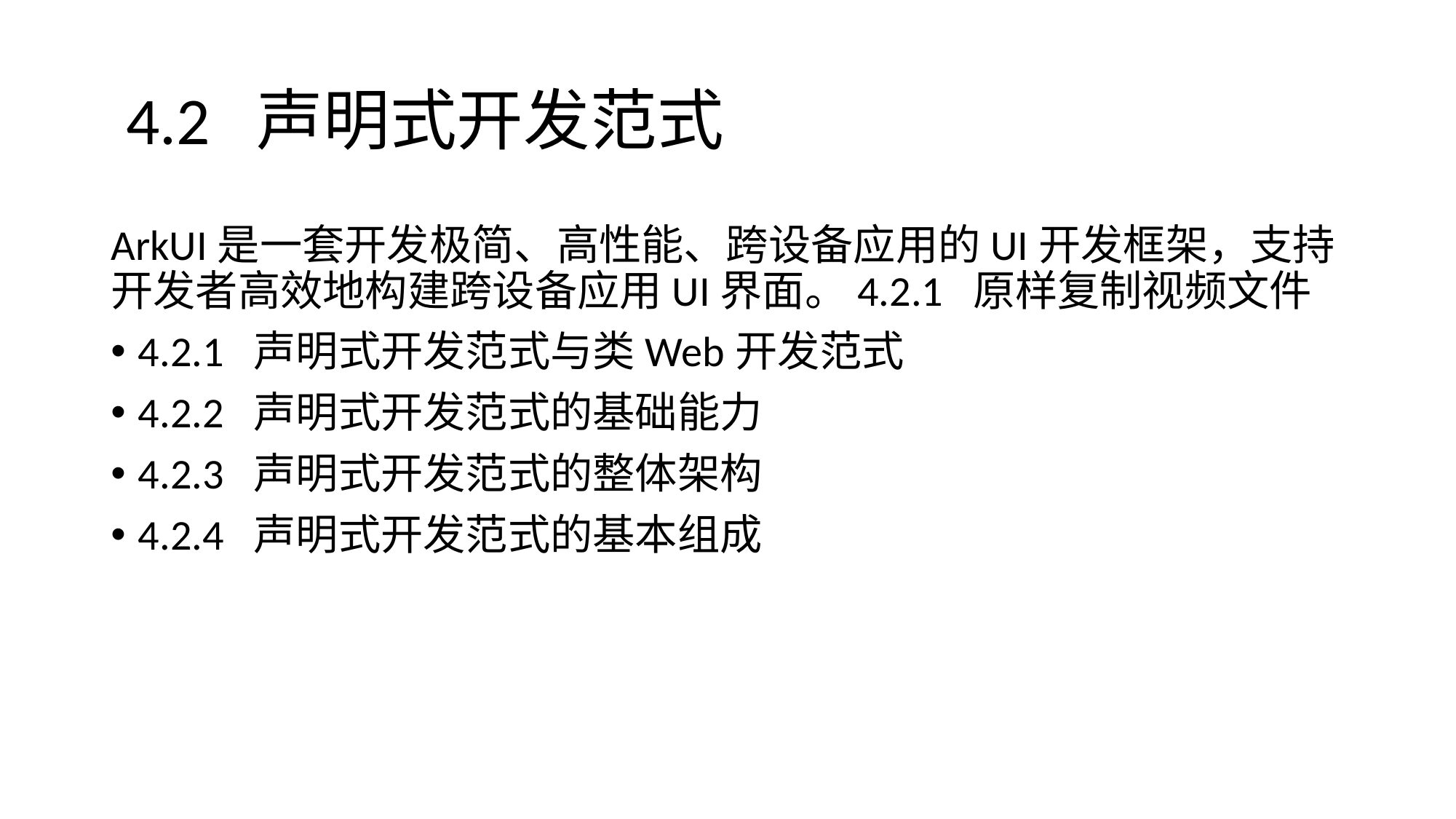

# 4.2  声明式开发范式
ArkUI是一套开发极简、高性能、跨设备应用的UI开发框架，支持开发者高效地构建跨设备应用UI界面。4.2.1  原样复制视频文件
4.2.1  声明式开发范式与类Web开发范式
4.2.2  声明式开发范式的基础能力
4.2.3  声明式开发范式的整体架构
4.2.4  声明式开发范式的基本组成